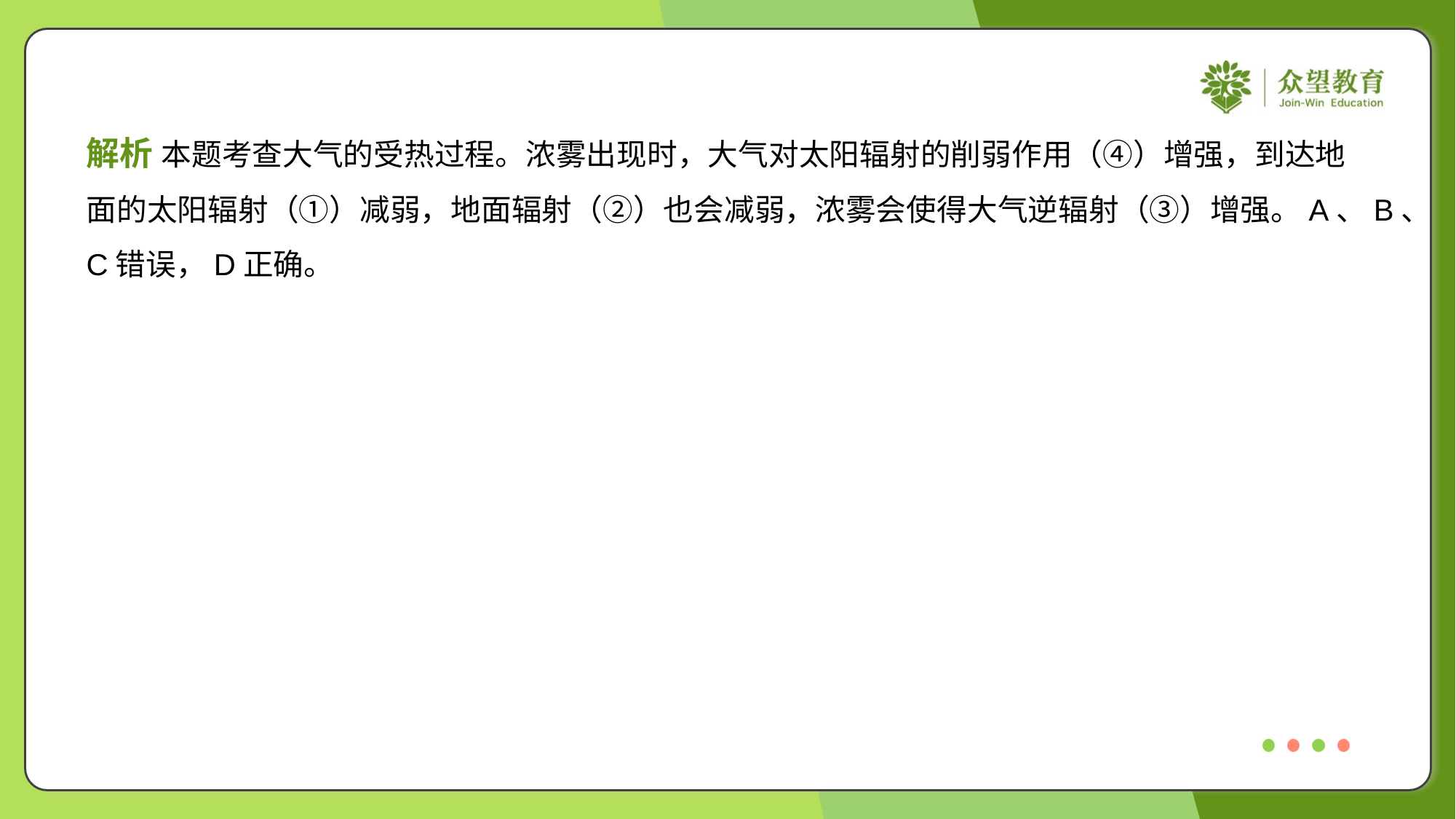

解析 本题考查大气的受热过程。浓雾出现时，大气对太阳辐射的削弱作用（④）增强，到达地
面的太阳辐射（①）减弱，地面辐射（②）也会减弱，浓雾会使得大气逆辐射（③）增强。A、B、
C错误，D正确。